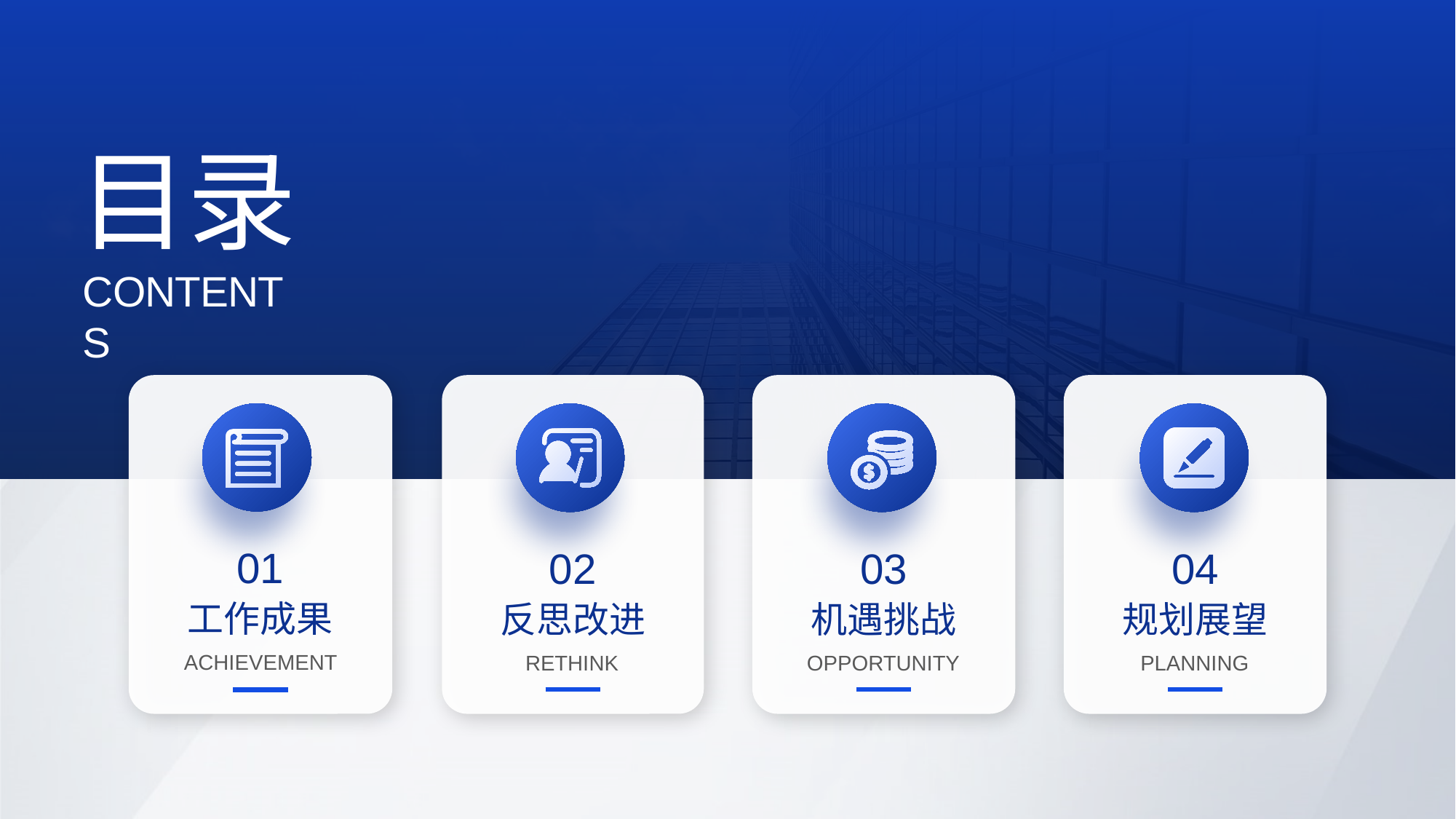

01
工作成果
ACHIEVEMENT

02
反思改进
RETHINK

03
机遇挑战
OPPORTUNITY

04
规划展望
PLANNING